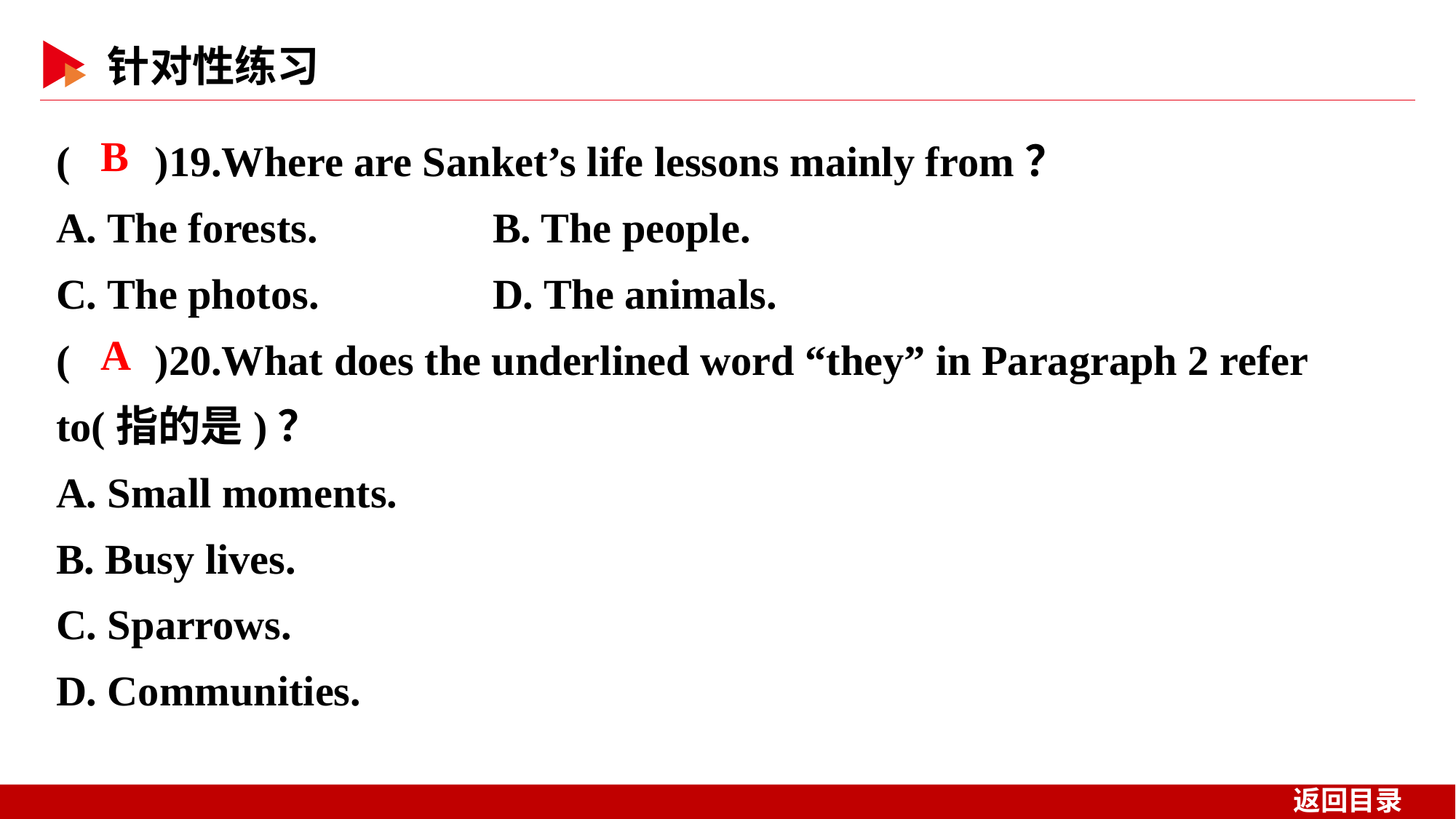

(        )19.Where are Sanket’s life lessons mainly from？
A. The forests.           	B. The people.
C. The photos.            	D. The animals.
(        )20.What does the underlined word “they” in Paragraph 2 refer to(指的是)？
A. Small moments.
B. Busy lives.
C. Sparrows.
D. Communities.
   B
   A